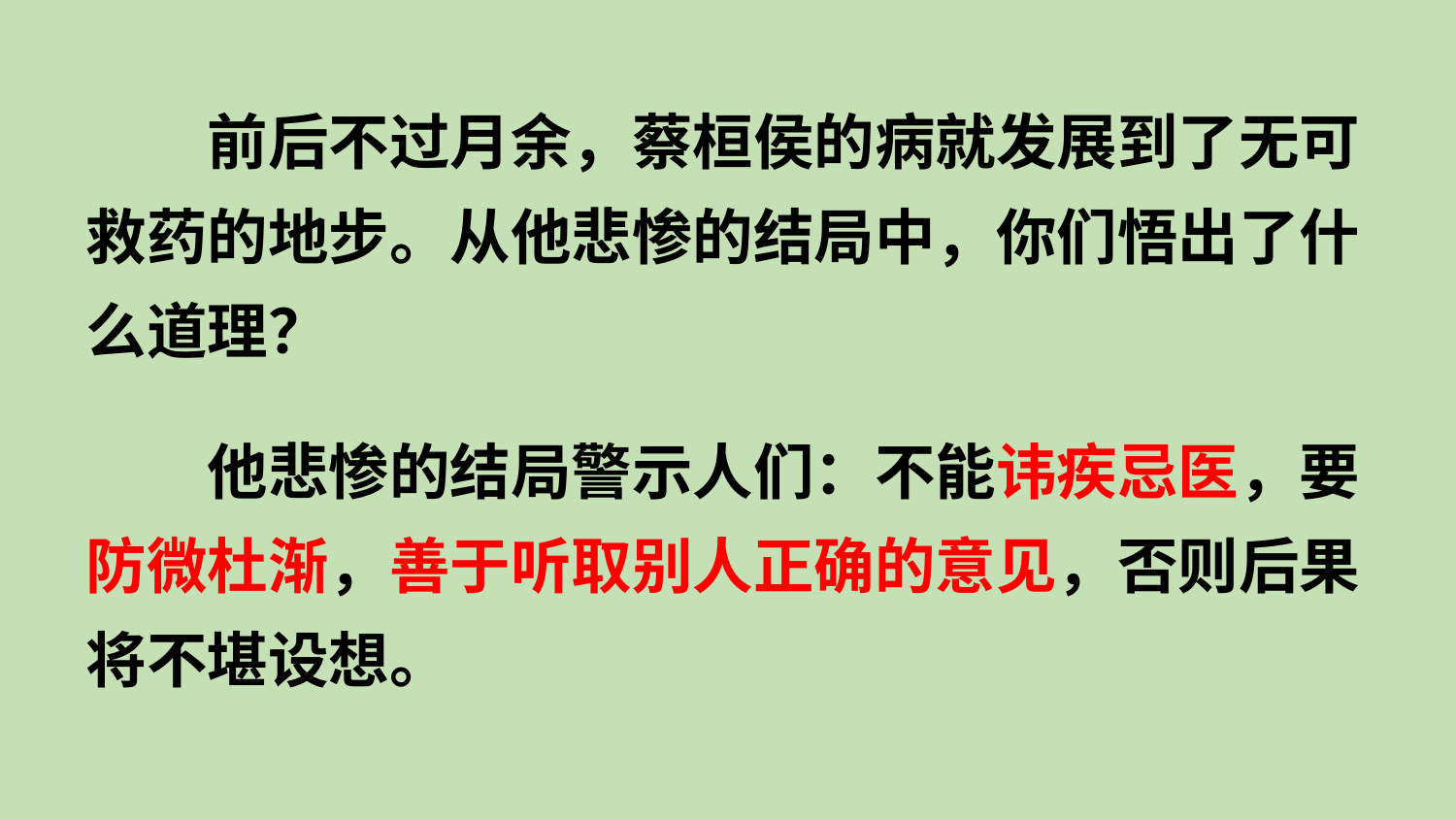

前后不过月余，蔡桓侯的病就发展到了无可救药的地步。从他悲惨的结局中，你们悟出了什么道理？
他悲惨的结局警示人们：不能讳疾忌医，要防微杜渐，善于听取别人正确的意见，否则后果将不堪设想。